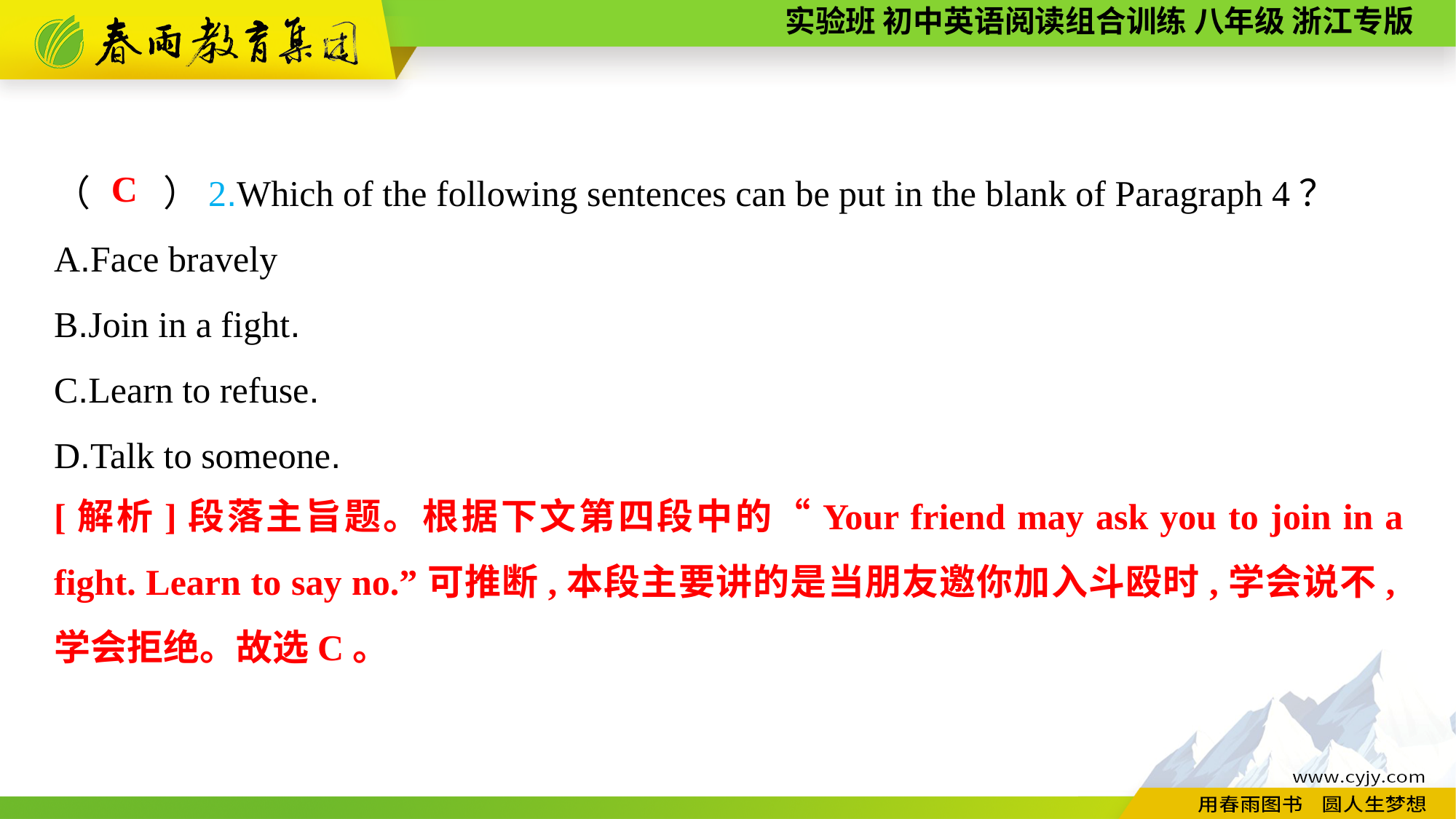

（　　）2.Which of the following sentences can be put in the blank of Paragraph 4？
A.Face bravely
B.Join in a fight.
C.Learn to refuse.
D.Talk to someone.
C
[解析]段落主旨题。根据下文第四段中的“Your friend may ask you to join in a fight. Learn to say no.”可推断,本段主要讲的是当朋友邀你加入斗殴时,学会说不,学会拒绝。故选C。